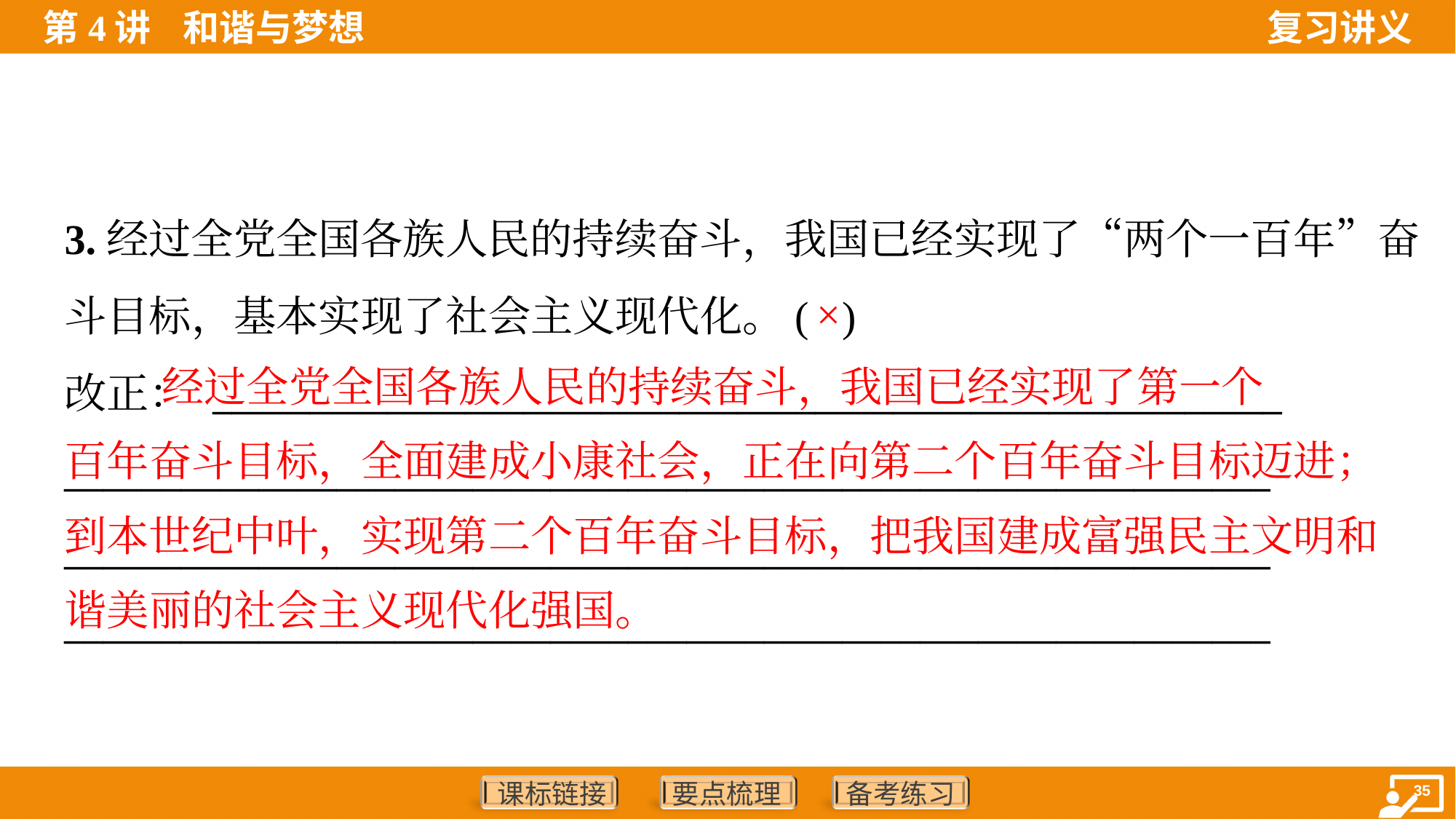

3.经过全党全国各族人民的持续奋斗，我国已经实现了“两个一百年”奋
斗目标，基本实现了社会主义现代化。(   )
改正： _______________________________________________________
______________________________________________________________
______________________________________________________________
______________________________________________________________
×
        经过全党全国各族人民的持续奋斗，我国已经实现了第一个
百年奋斗目标，全面建成小康社会，正在向第二个百年奋斗目标迈进；
到本世纪中叶，实现第二个百年奋斗目标，把我国建成富强民主文明和
谐美丽的社会主义现代化强国。